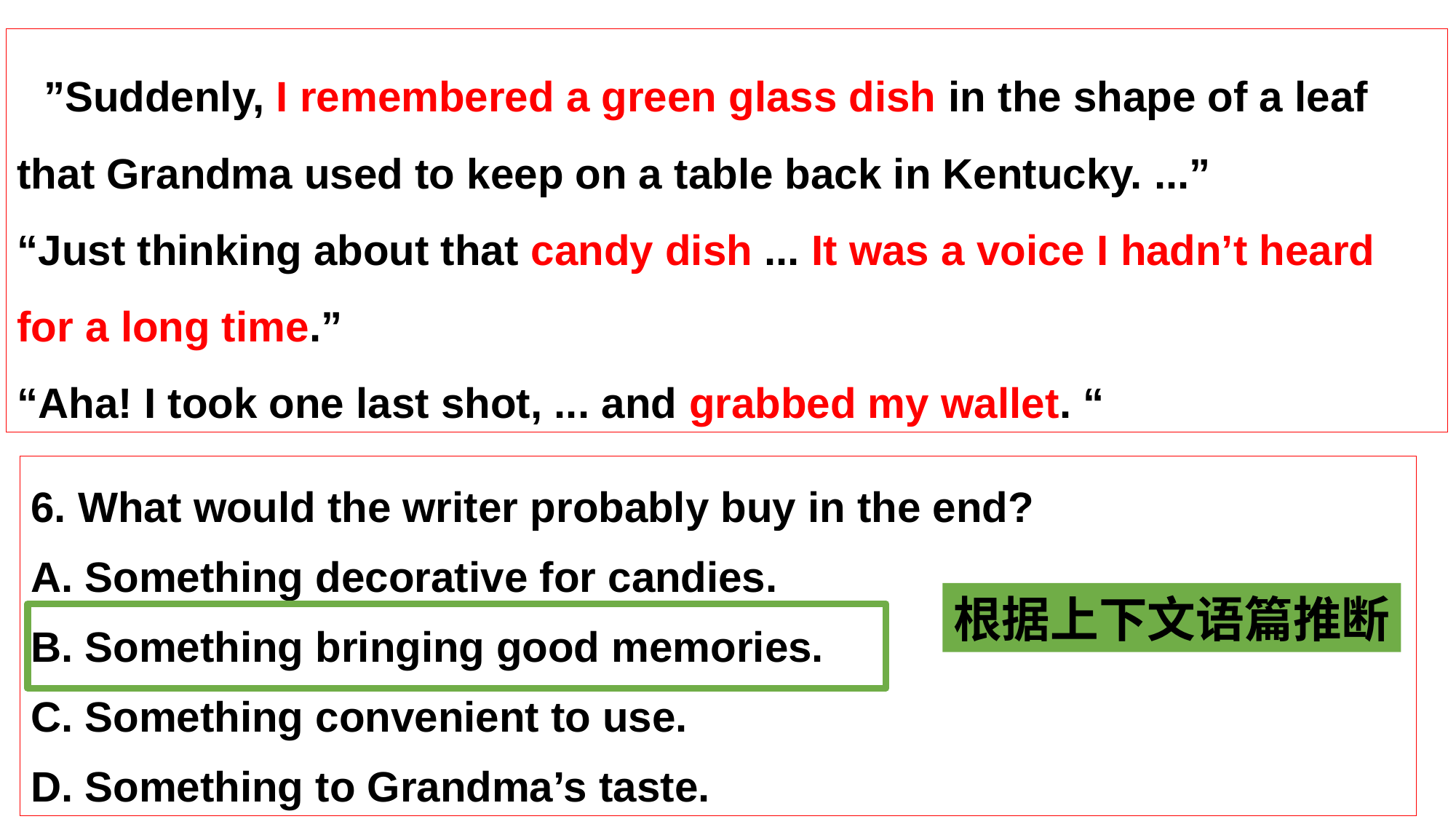

”Suddenly, I remembered a green glass dish in the shape of a leaf that Grandma used to keep on a table back in Kentucky. ...”
“Just thinking about that candy dish ... It was a voice I hadn’t heard for a long time.”
“Aha! I took one last shot, ... and grabbed my wallet. “
6. What would the writer probably buy in the end?
A. Something decorative for candies.
B. Something bringing good memories.
C. Something convenient to use.
D. Something to Grandma’s taste.
根据上下文语篇推断